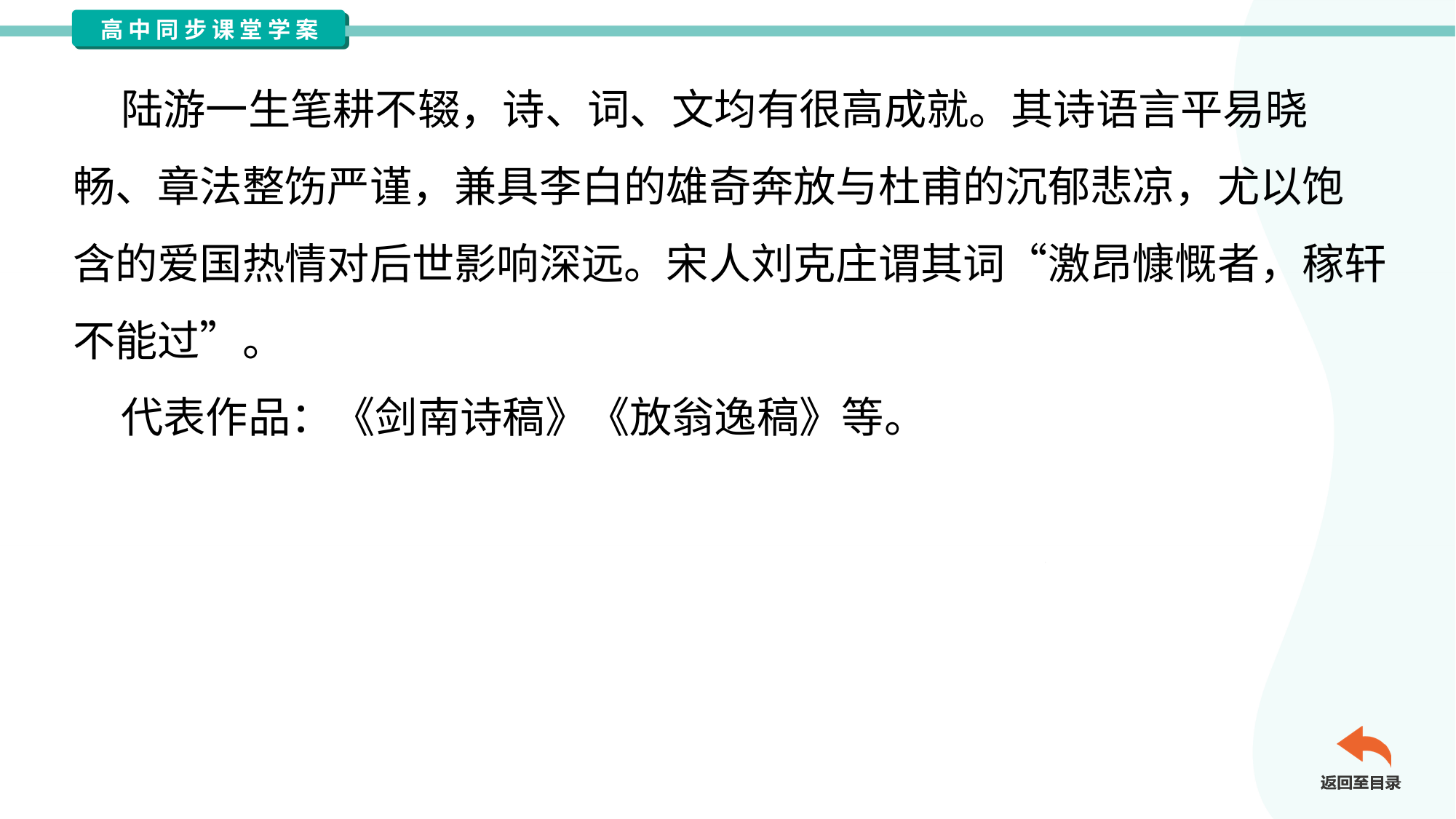

陆游一生笔耕不辍，诗、词、文均有很高成就。其诗语言平易晓
畅、章法整饬严谨，兼具李白的雄奇奔放与杜甫的沉郁悲凉，尤以饱
含的爱国热情对后世影响深远。宋人刘克庄谓其词“激昂慷慨者，稼轩
不能过”。
    代表作品：《剑南诗稿》《放翁逸稿》等。#1.3